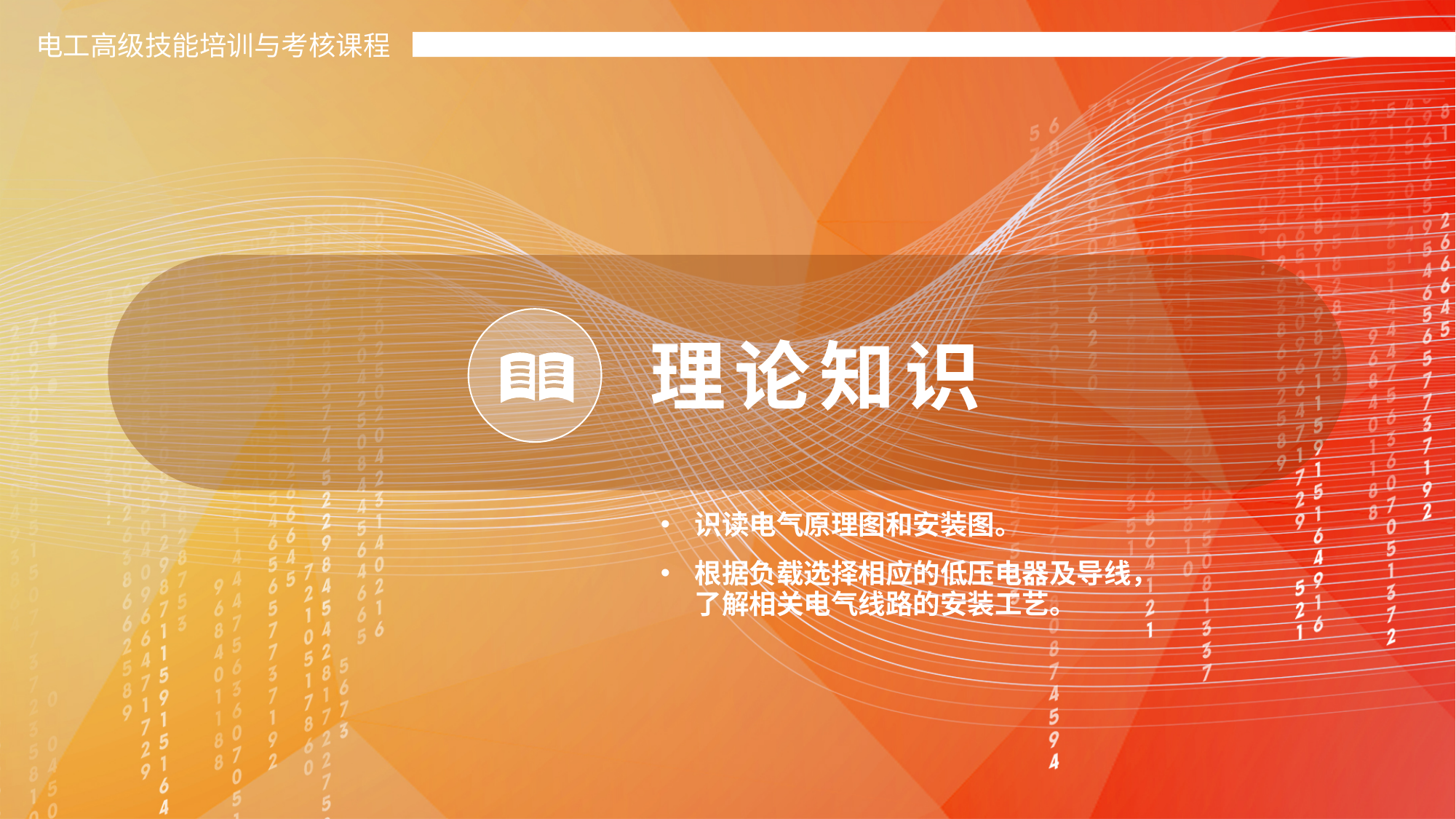

电工高级技能培训与考核课程

理论知识
识读电气原理图和安装图。
根据负载选择相应的低压电器及导线，了解相关电气线路的安装工艺。